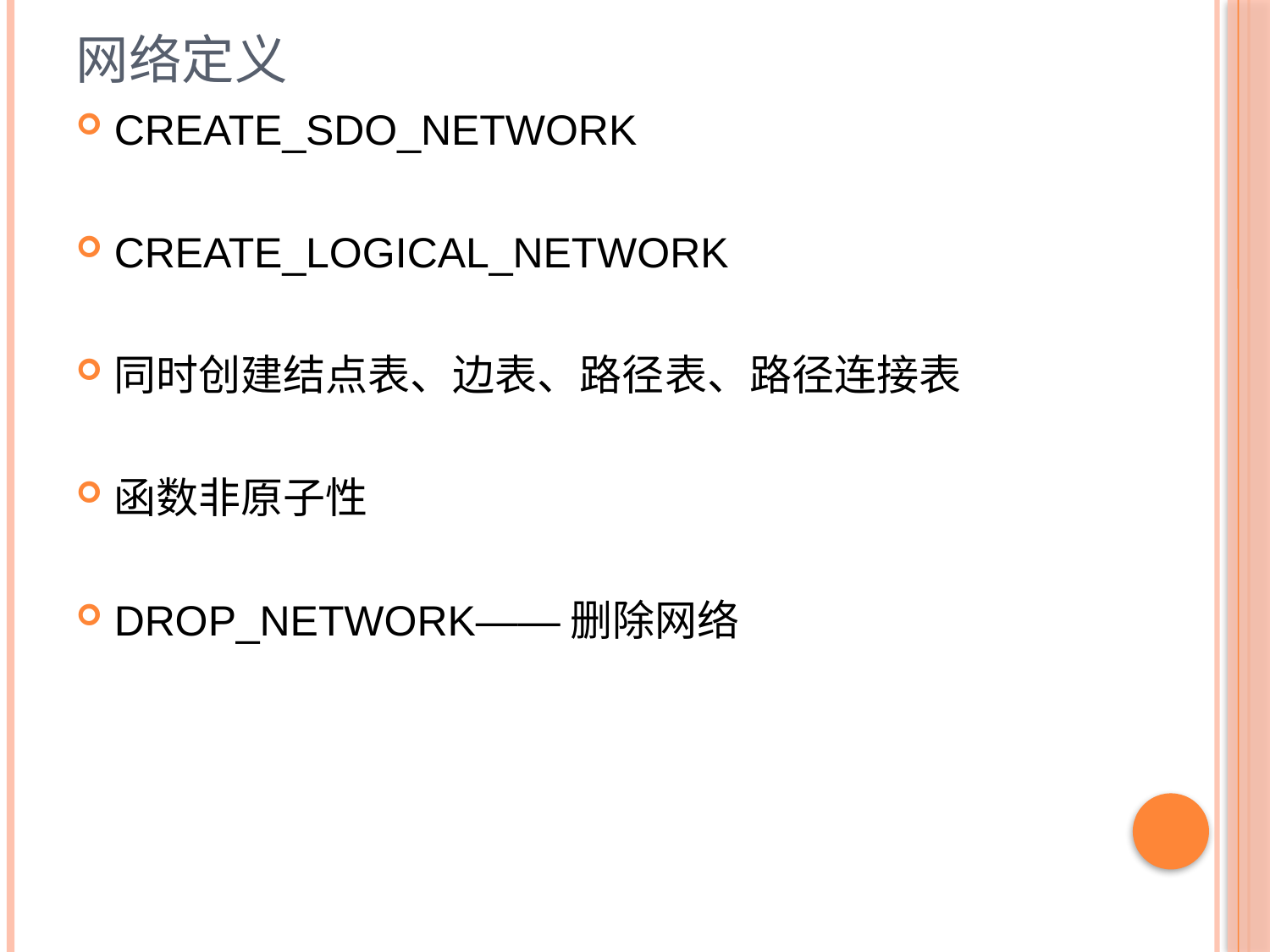

# 网络定义
CREATE_SDO_NETWORK

CREATE_LOGICAL_NETWORK

同时创建结点表、边表、路径表、路径连接表

函数非原子性

DROP_NETWORK——删除网络